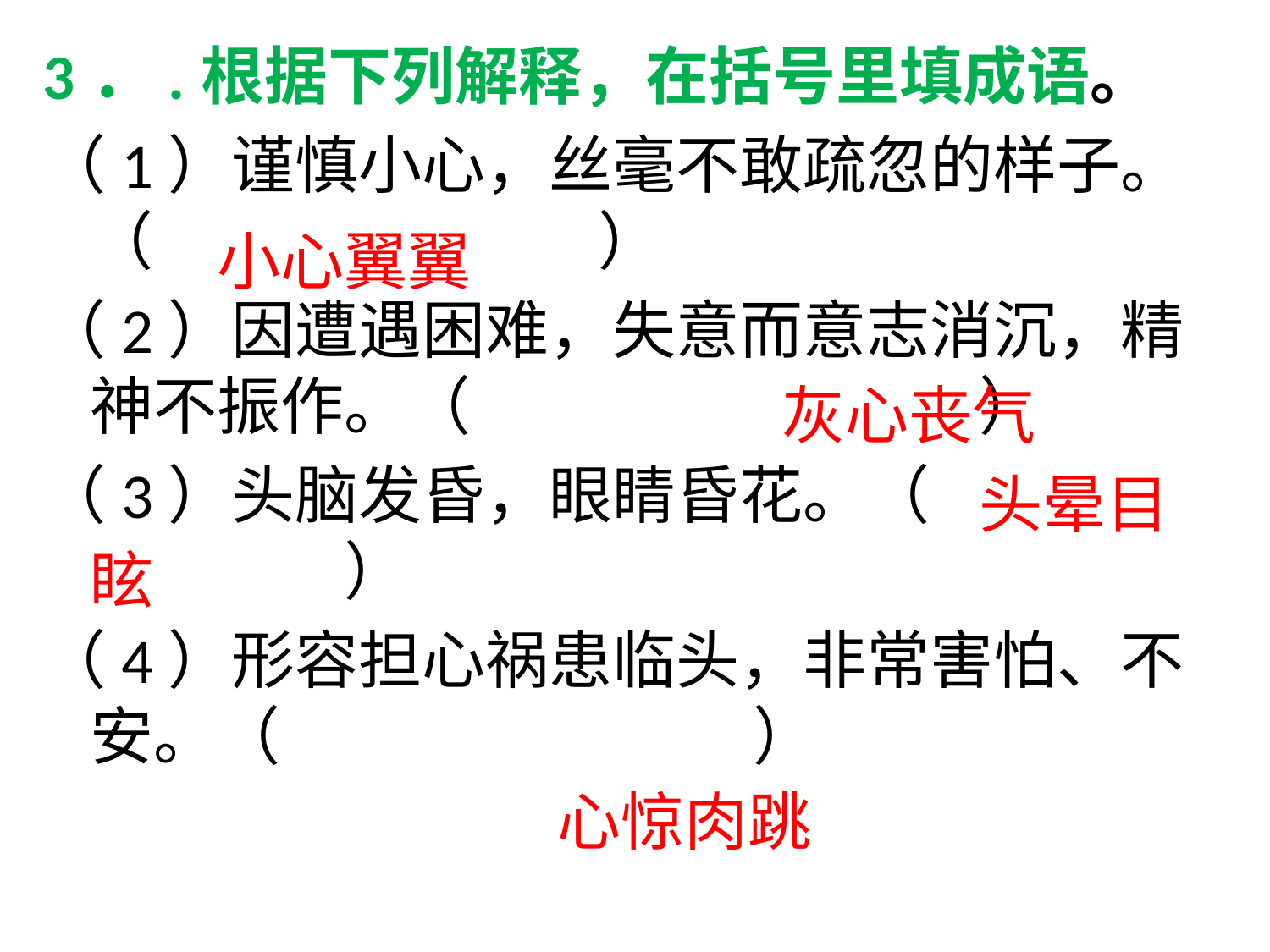

3．.根据下列解释，在括号里填成语。
（1）谨慎小心，丝毫不敢疏忽的样子。（				）
（2）因遭遇困难，失意而意志消沉，精神不振作。（				）
（3）头脑发昏，眼睛昏花。（				）
（4）形容担心祸患临头，非常害怕、不安。（                         	  ）

		小心翼翼																		    灰心丧气
								头晕目眩
																			   	     心惊肉跳